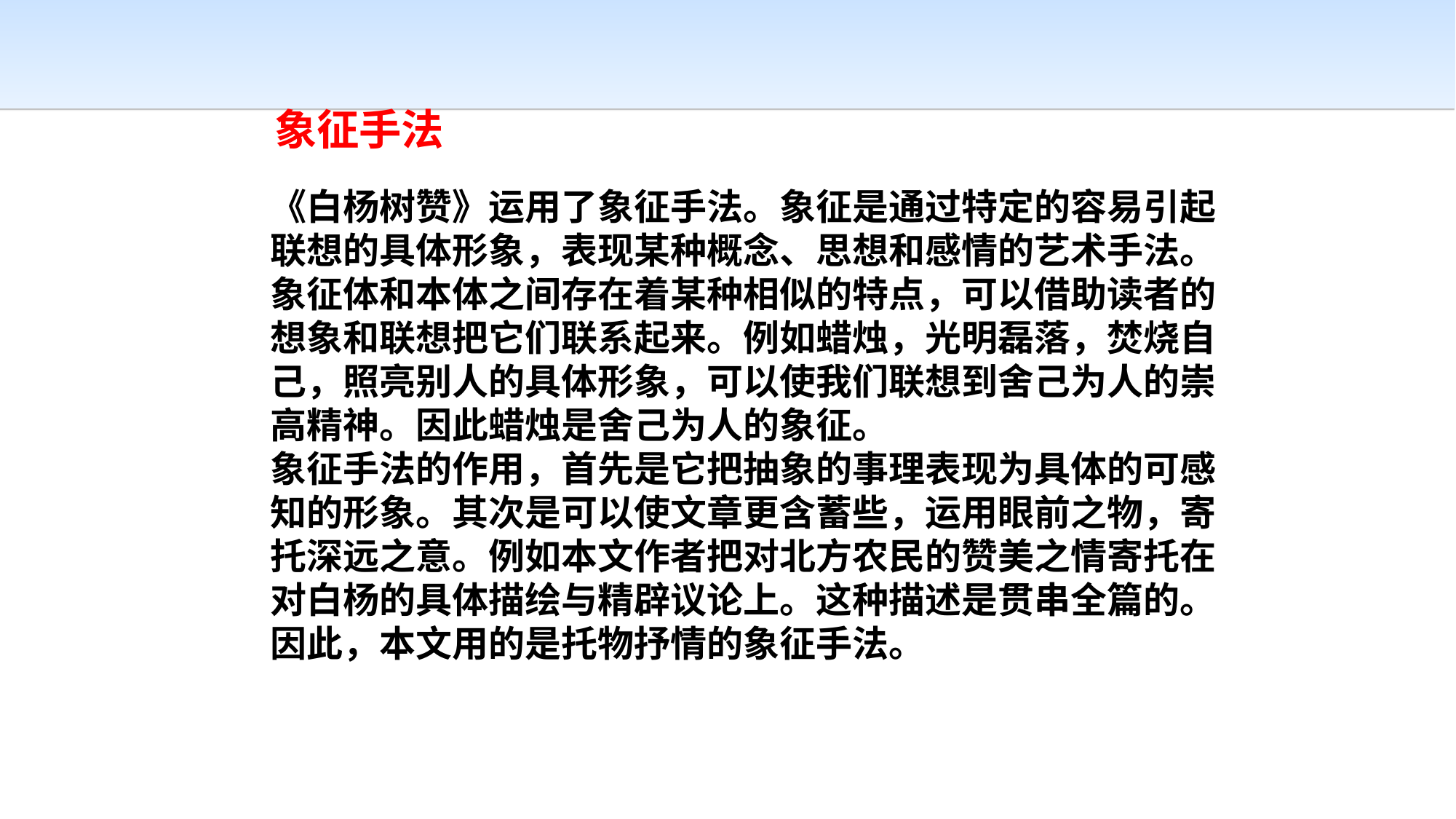

# 象征手法
《白杨树赞》运用了象征手法。象征是通过特定的容易引起联想的具体形象，表现某种概念、思想和感情的艺术手法。象征体和本体之间存在着某种相似的特点，可以借助读者的想象和联想把它们联系起来。例如蜡烛，光明磊落，焚烧自己，照亮别人的具体形象，可以使我们联想到舍己为人的崇高精神。因此蜡烛是舍己为人的象征。  
象征手法的作用，首先是它把抽象的事理表现为具体的可感知的形象。其次是可以使文章更含蓄些，运用眼前之物，寄托深远之意。例如本文作者把对北方农民的赞美之情寄托在对白杨的具体描绘与精辟议论上。这种描述是贯串全篇的。因此，本文用的是托物抒情的象征手法。